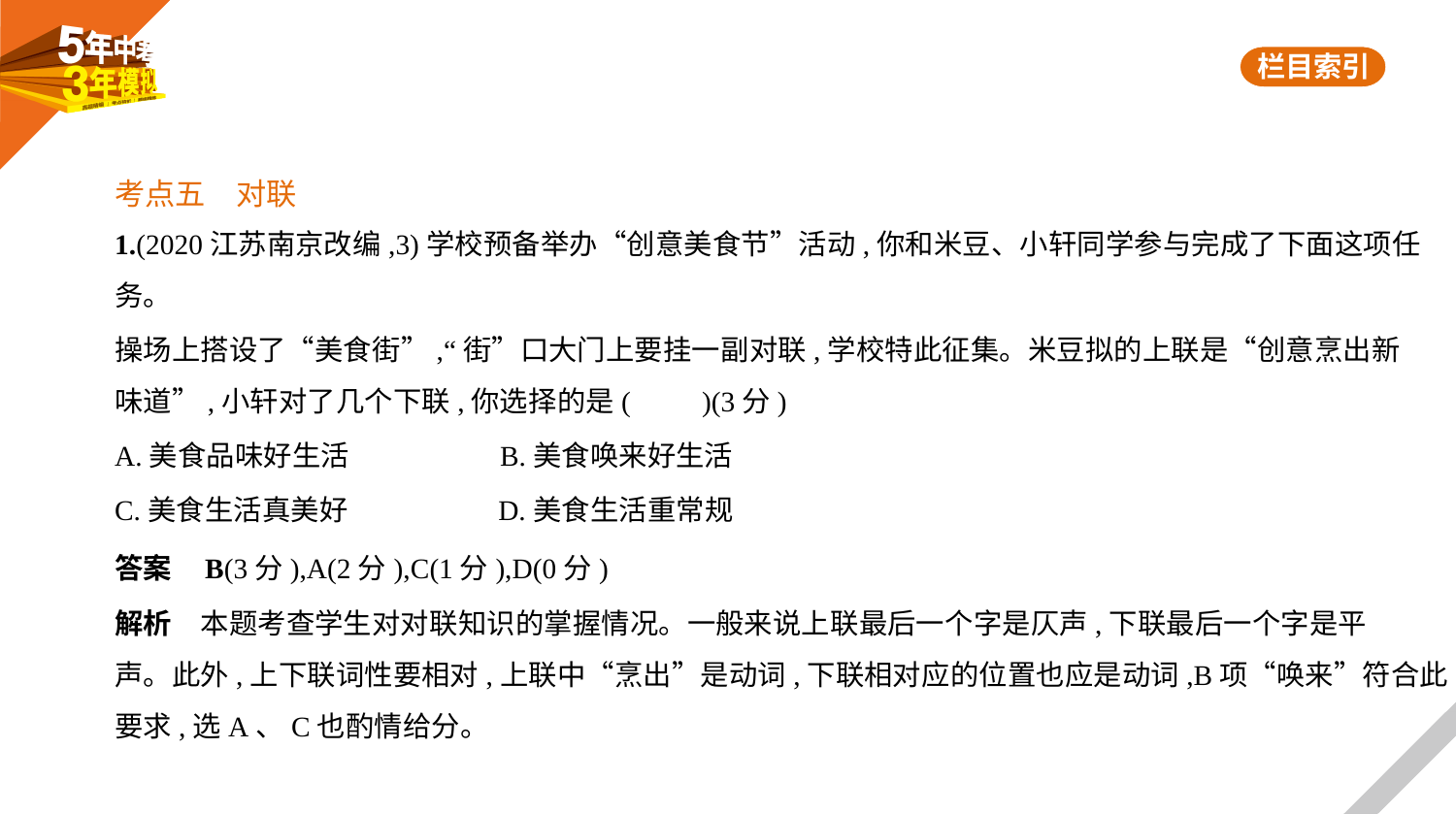

考点五　对联
1.(2020江苏南京改编,3)学校预备举办“创意美食节”活动,你和米豆、小轩同学参与完成了下面这项任
务。
操场上搭设了“美食街”,“街”口大门上要挂一副对联,学校特此征集。米豆拟的上联是“创意烹出新
味道”,小轩对了几个下联,你选择的是(　　)(3分)
A.美食品味好生活　　　　　B.美食唤来好生活
C.美食生活真美好　　　　　D.美食生活重常规
答案    B(3分),A(2分),C(1分),D(0分)
解析　本题考查学生对对联知识的掌握情况。一般来说上联最后一个字是仄声,下联最后一个字是平
声。此外,上下联词性要相对,上联中“烹出”是动词,下联相对应的位置也应是动词,B项“唤来”符合此
要求,选A、C也酌情给分。